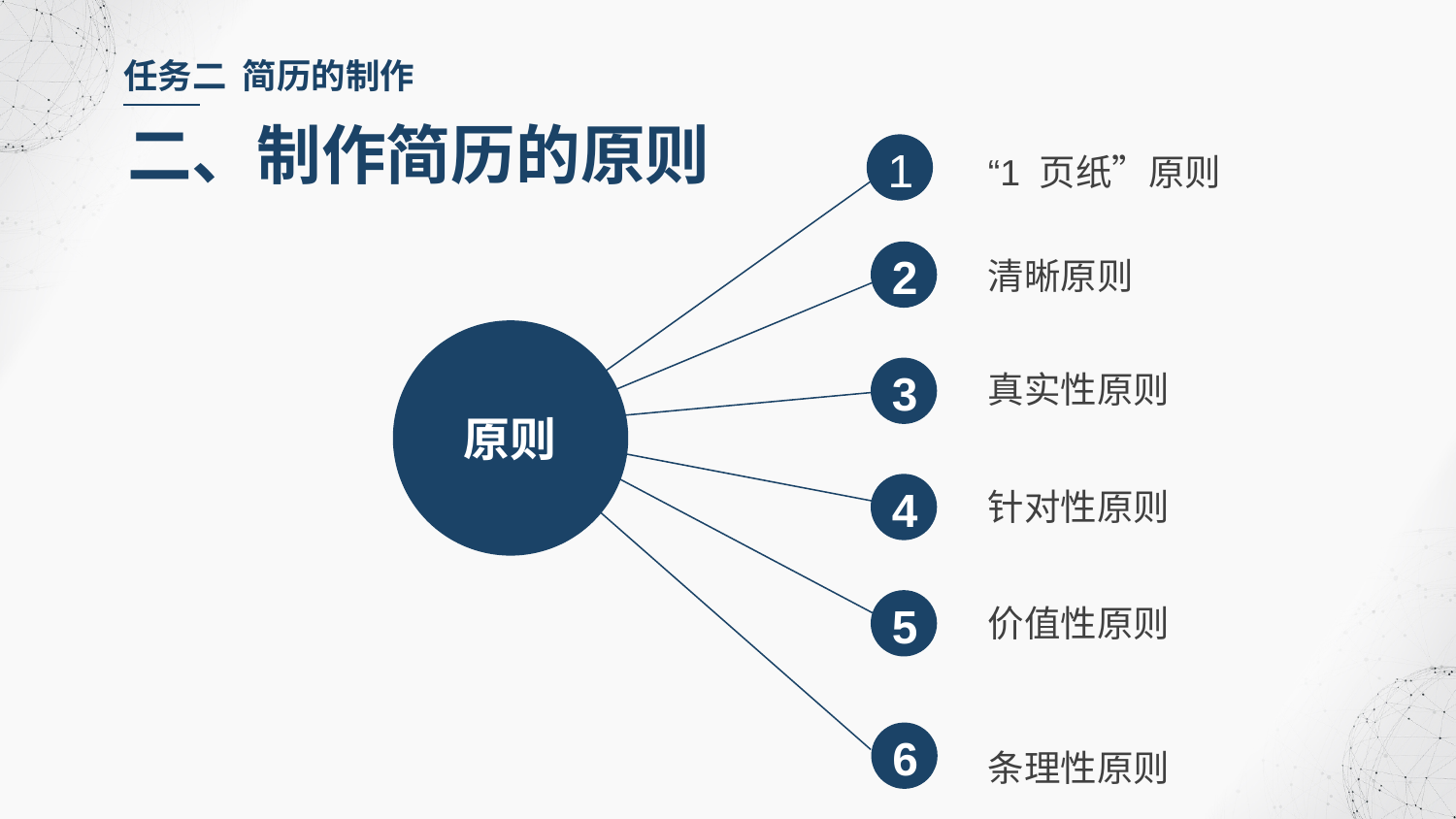

任务二  简历的制作
二、制作简历的原则
“1 页纸”原则
1

清晰原则
2

原则
真实性原则
3

针对性原则
4

价值性原则
5

6

条理性原则